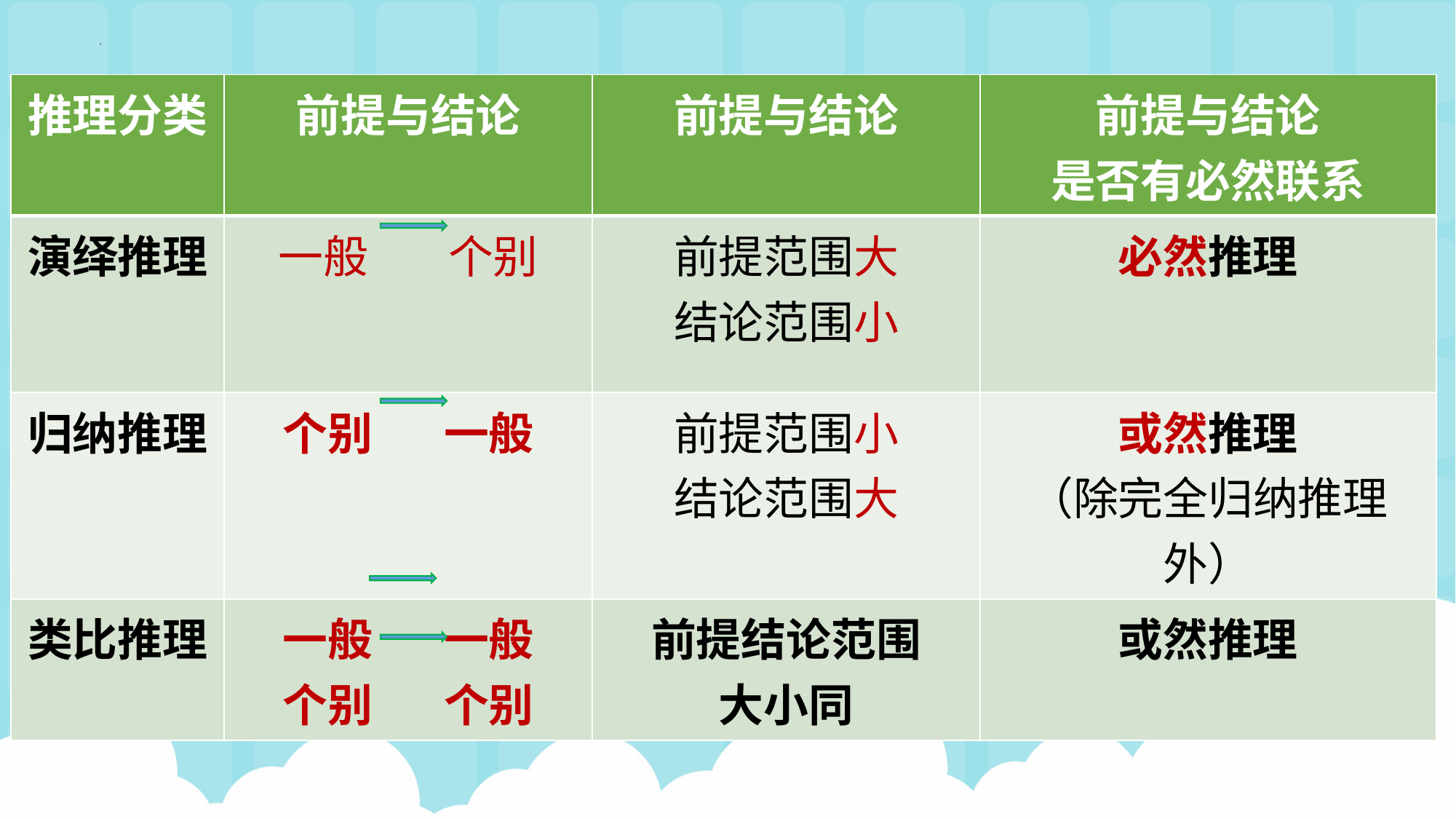

| 推理分类 | 前提与结论 | 前提与结论 | 前提与结论 是否有必然联系 |
| --- | --- | --- | --- |
| 演绎推理 | 一般 个别 | 前提范围大 结论范围小 | 必然推理 |
| 归纳推理 | 个别 一般 | 前提范围小 结论范围大 | 或然推理 （除完全归纳推理外） |
| 类比推理 | 一般 一般 个别 个别 | 前提结论范围 大小同 | 或然推理 |